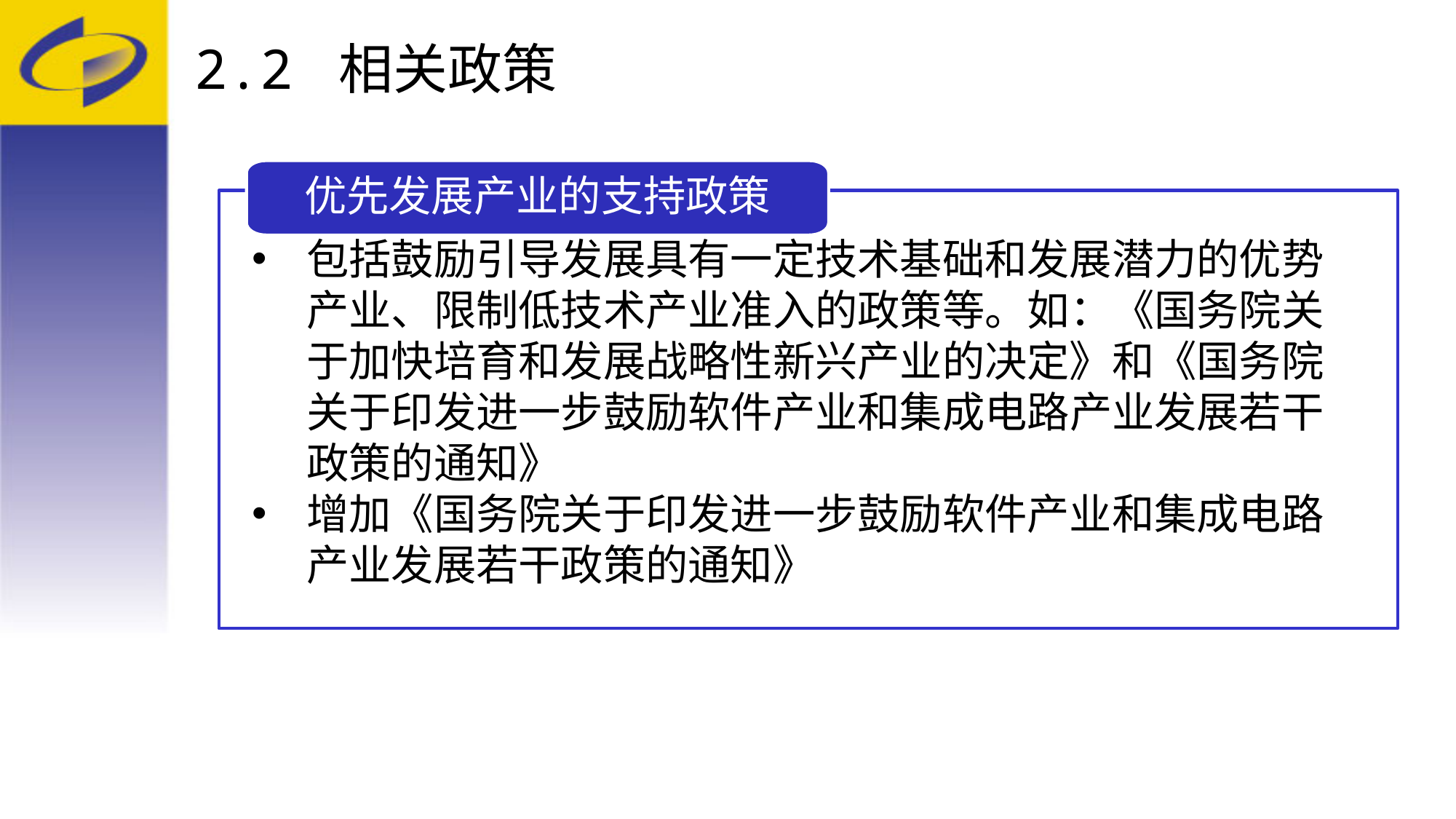

# 2.2 相关政策
优先发展产业的支持政策
包括鼓励引导发展具有一定技术基础和发展潜力的优势产业、限制低技术产业准入的政策等。如：《国务院关于加快培育和发展战略性新兴产业的决定》和《国务院关于印发进一步鼓励软件产业和集成电路产业发展若干政策的通知》
增加《国务院关于印发进一步鼓励软件产业和集成电路产业发展若干政策的通知》